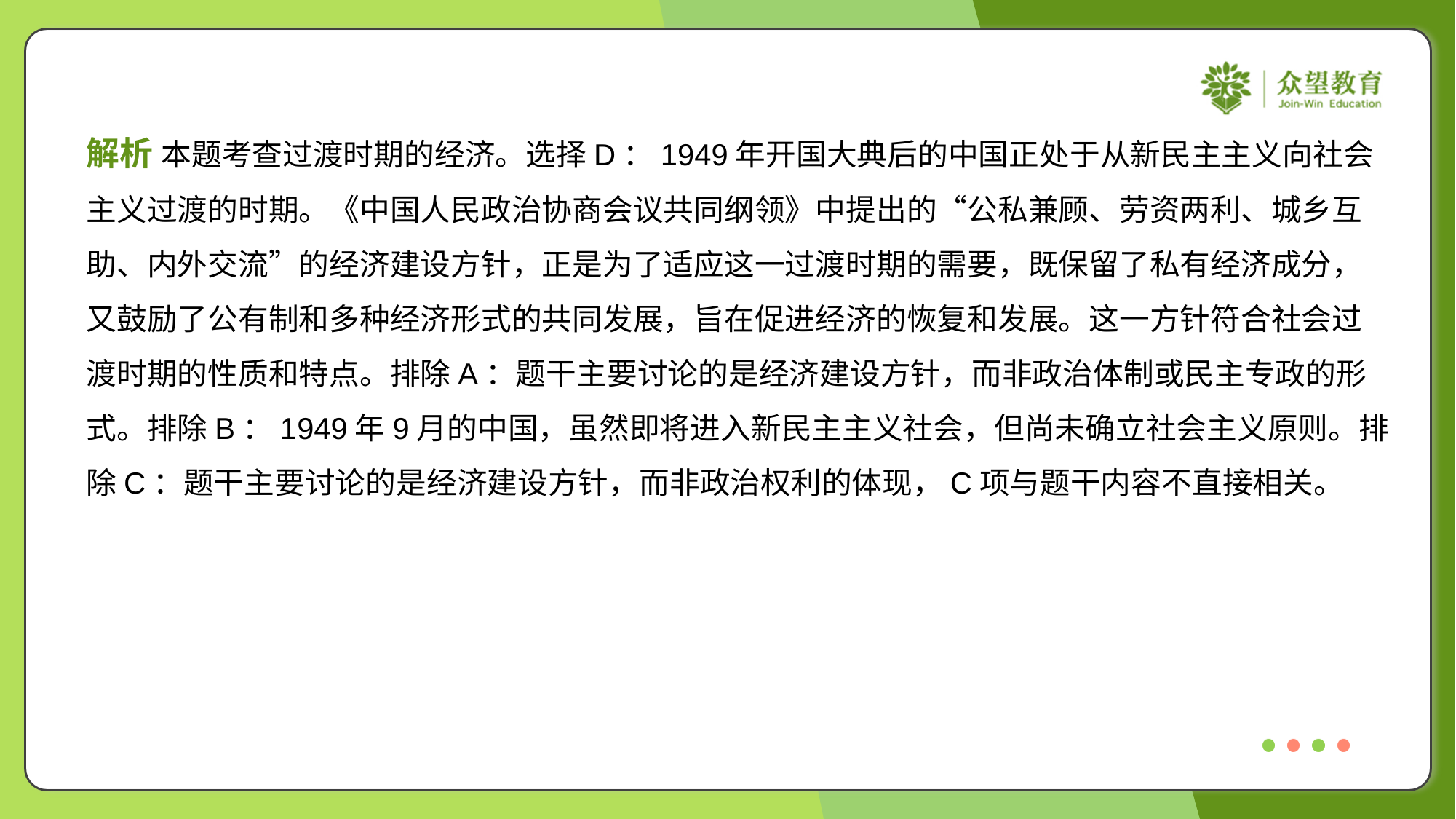

解析 本题考查过渡时期的经济。选择D：1949年开国大典后的中国正处于从新民主主义向社会
主义过渡的时期。《中国人民政治协商会议共同纲领》中提出的“公私兼顾、劳资两利、城乡互
助、内外交流”的经济建设方针，正是为了适应这一过渡时期的需要，既保留了私有经济成分，
又鼓励了公有制和多种经济形式的共同发展，旨在促进经济的恢复和发展。这一方针符合社会过
渡时期的性质和特点。排除A：题干主要讨论的是经济建设方针，而非政治体制或民主专政的形
式。排除B：1949年9月的中国，虽然即将进入新民主主义社会，但尚未确立社会主义原则。排
除C：题干主要讨论的是经济建设方针，而非政治权利的体现，C项与题干内容不直接相关。